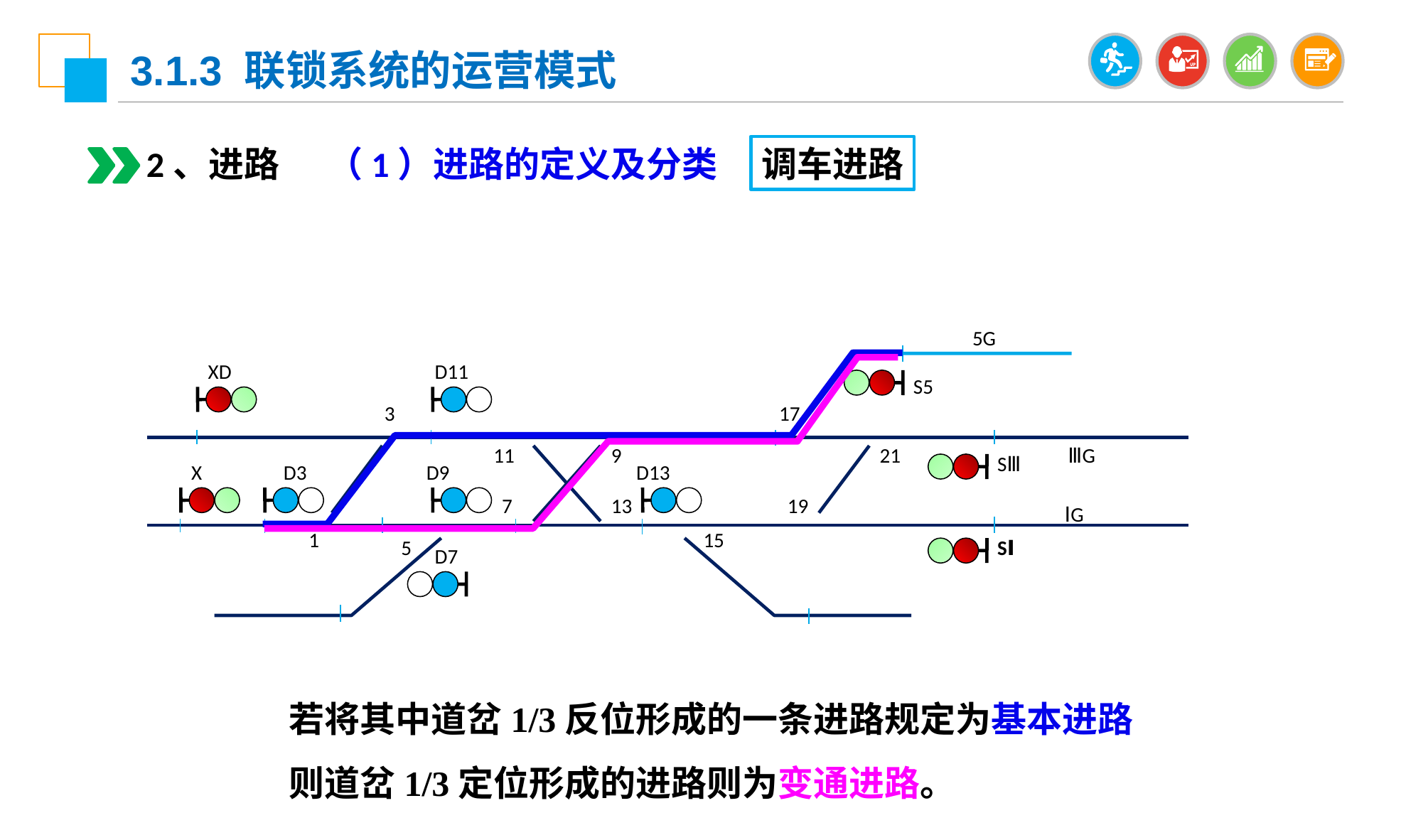

3.1.3 联锁系统的运营模式
2、进路

（1）进路的定义及分类
调车进路
5G

XD
D11

S5

3
17

11
9
21
ⅢG

SⅢ
X
D3
D9
D13

7
13

19
ⅠG

1
15
5
SⅠ

D7

若将其中道岔1/3反位形成的一条进路规定为基本进路
则道岔1/3定位形成的进路则为变通进路。